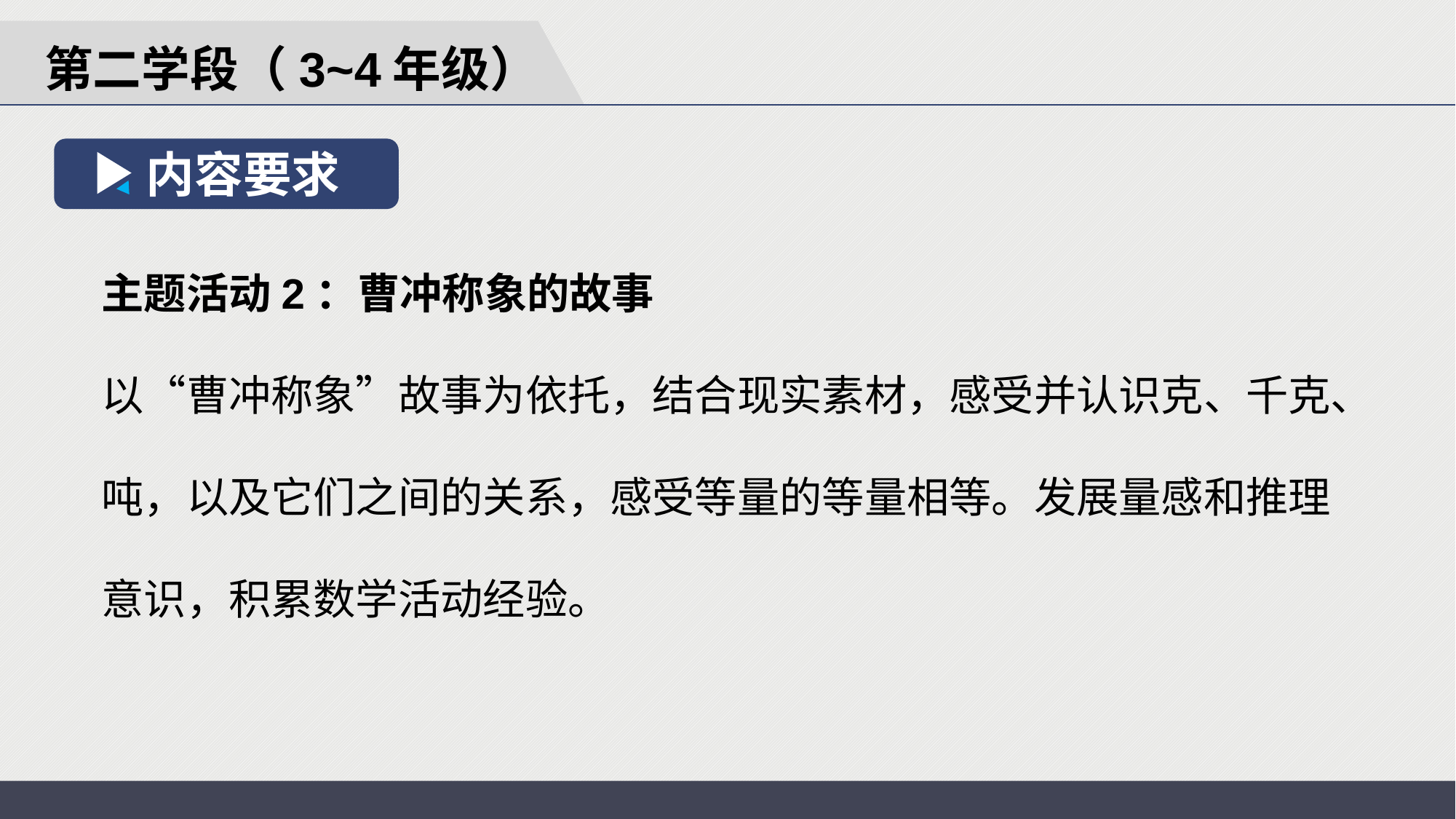

第二学段（3~4年级）
内容要求

主题活动2：曹冲称象的故事
以“曹冲称象”故事为依托，结合现实素材，感受并认识克、千克、吨，以及它们之间的关系，感受等量的等量相等。发展量感和推理意识，积累数学活动经验。